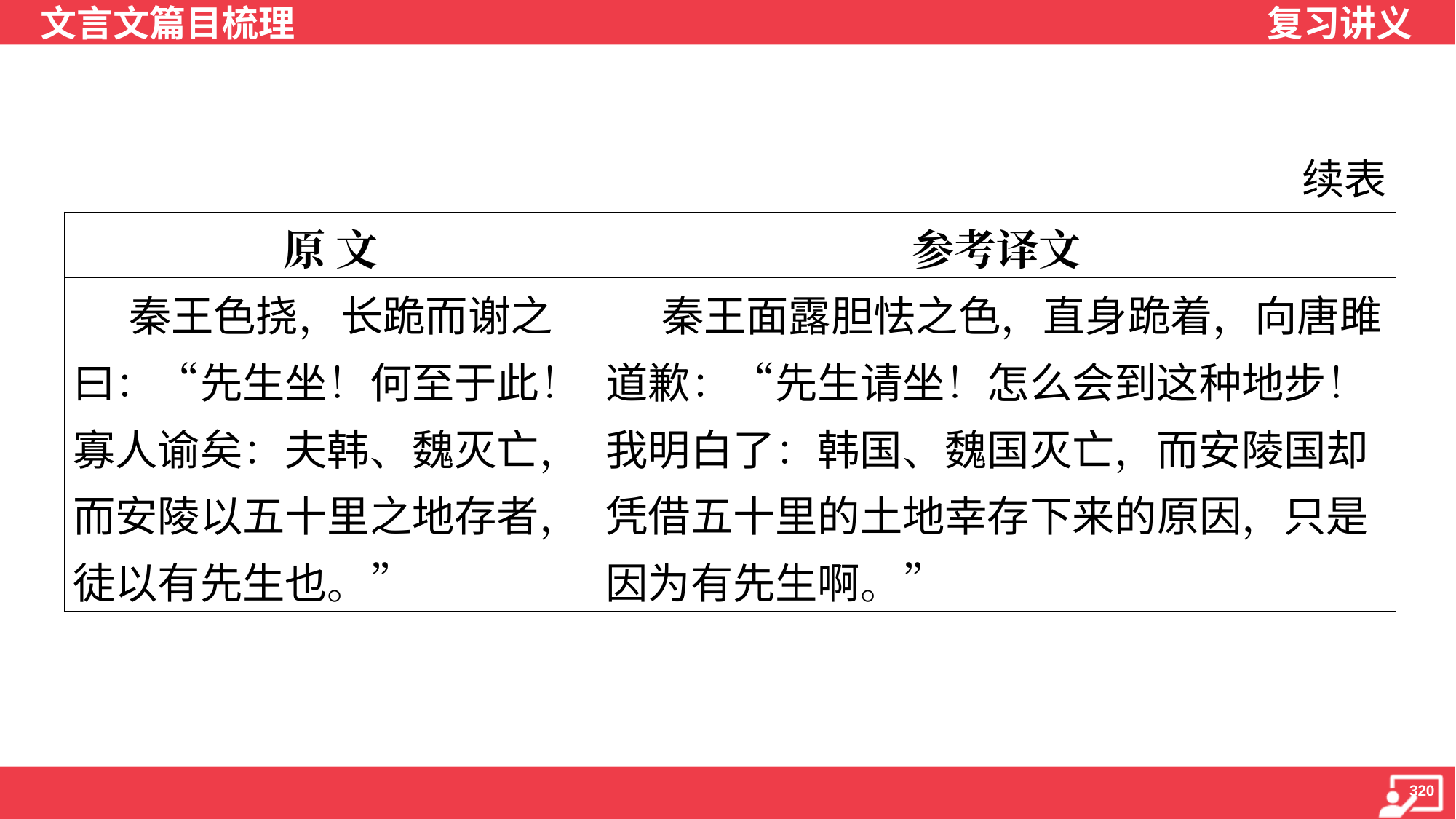

续表
| 原 文 | 参考译文 |
| --- | --- |
| 秦王色挠，长跪而谢之曰：“先生坐！何至于此！寡人谕矣：夫韩、魏灭亡，而安陵以五十里之地存者，徒以有先生也。” | 秦王面露胆怯之色，直身跪着，向唐雎道歉：“先生请坐！怎么会到这种地步！我明白了：韩国、魏国灭亡，而安陵国却凭借五十里的土地幸存下来的原因，只是因为有先生啊。” |